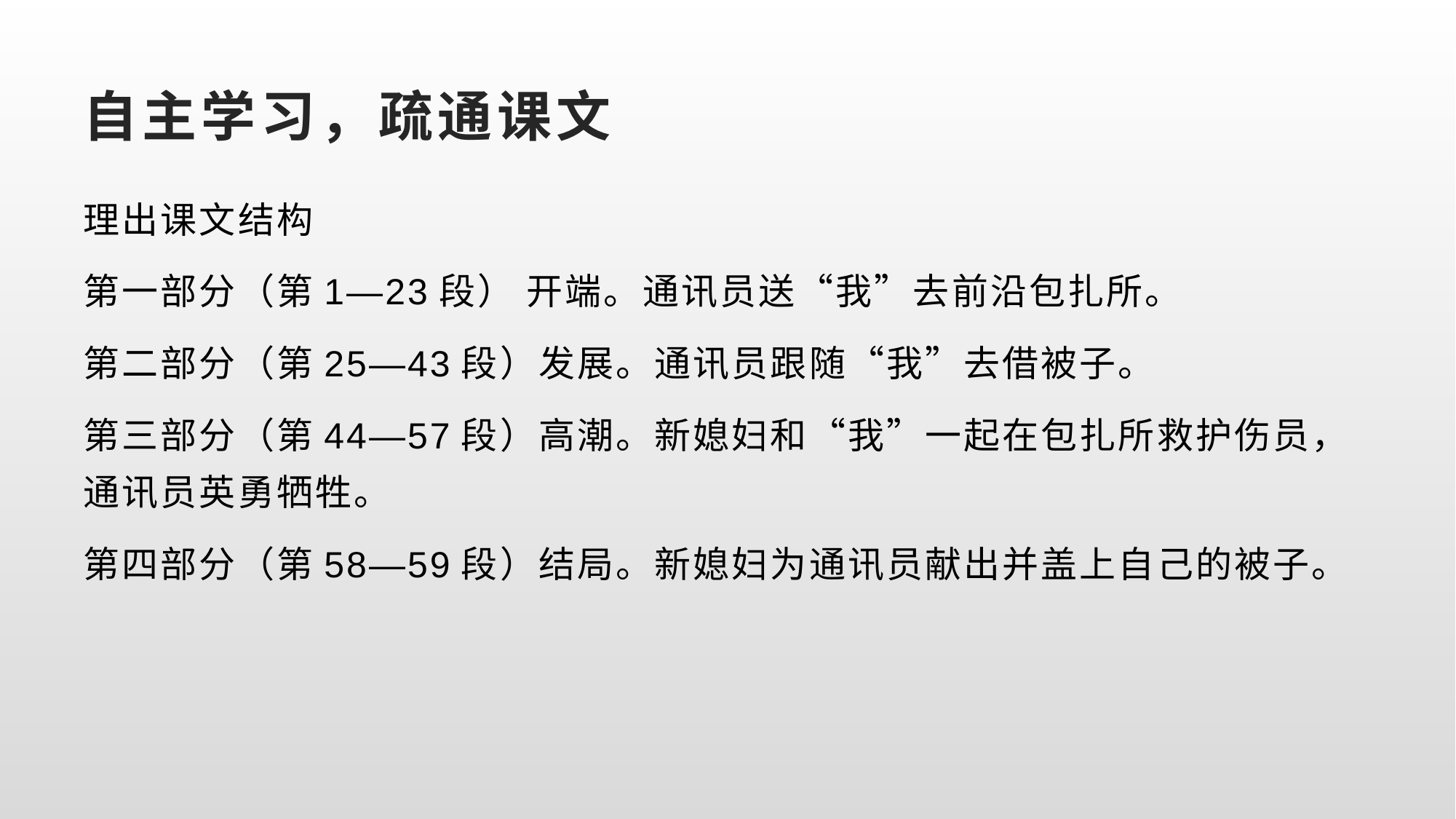

# 自主学习，疏通课文
理出课文结构
第一部分（第1—23段） 开端。通讯员送“我”去前沿包扎所。
第二部分（第25—43段）发展。通讯员跟随“我”去借被子。
第三部分（第44—57段）高潮。新媳妇和“我”一起在包扎所救护伤员，通讯员英勇牺牲。
第四部分（第58—59段）结局。新媳妇为通讯员献出并盖上自己的被子。